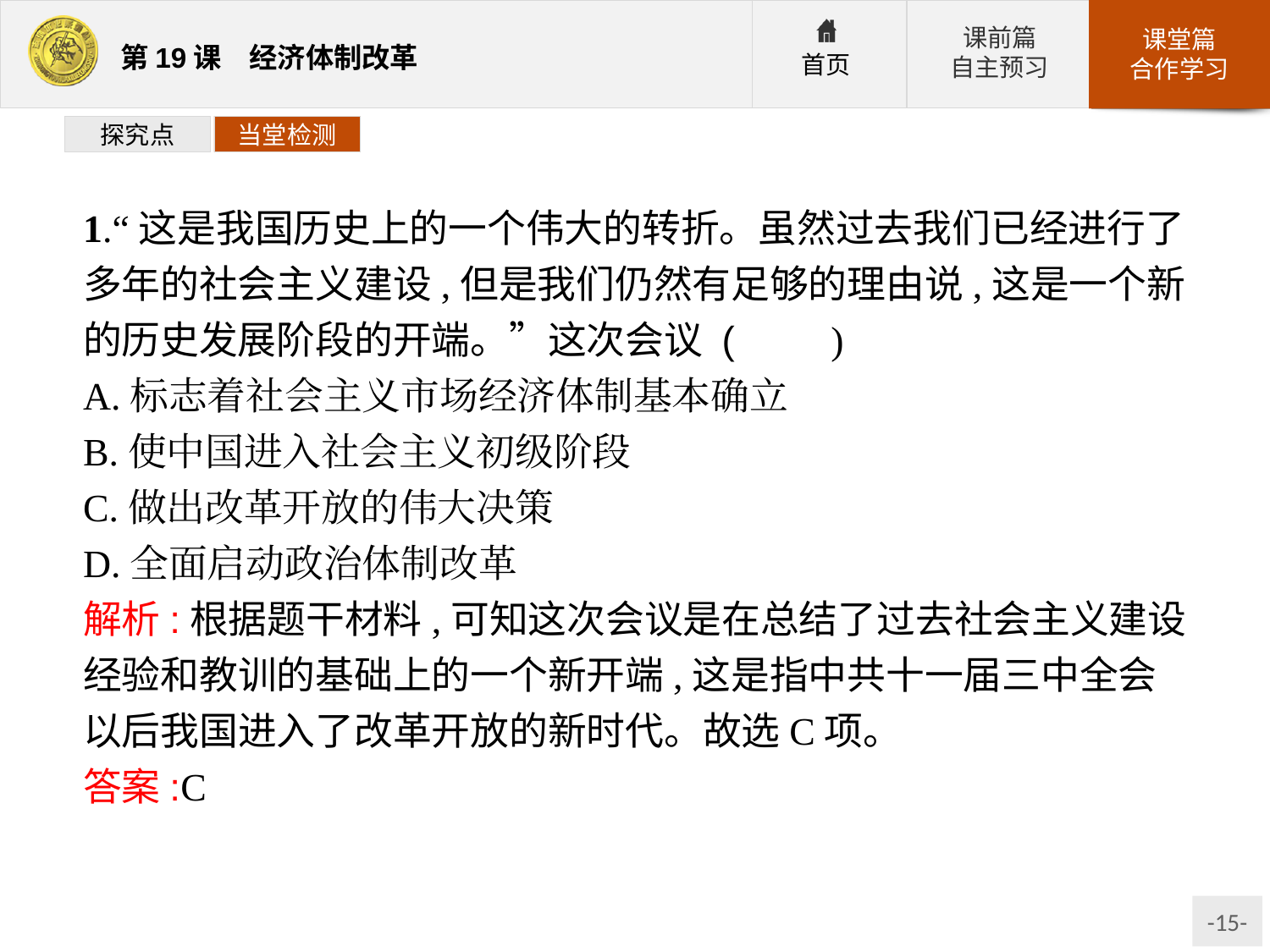

探究点
当堂检测
1.“这是我国历史上的一个伟大的转折。虽然过去我们已经进行了多年的社会主义建设,但是我们仍然有足够的理由说,这是一个新的历史发展阶段的开端。”这次会议 (　　)
A.标志着社会主义市场经济体制基本确立
B.使中国进入社会主义初级阶段
C.做出改革开放的伟大决策
D.全面启动政治体制改革
解析:根据题干材料,可知这次会议是在总结了过去社会主义建设经验和教训的基础上的一个新开端,这是指中共十一届三中全会以后我国进入了改革开放的新时代。故选C项。
答案:C